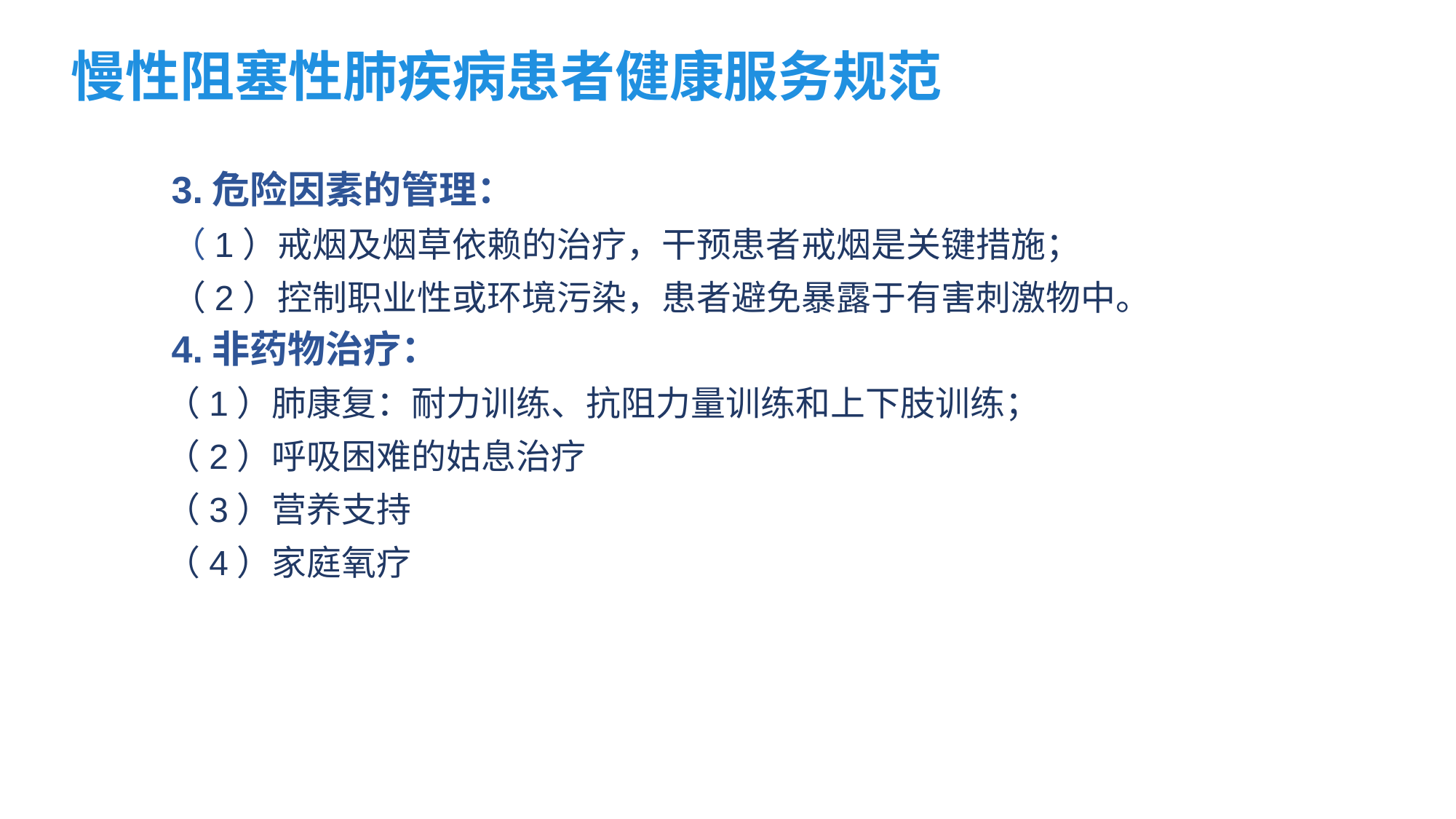

慢性阻塞性肺疾病患者健康服务规范
3.危险因素的管理：
（1）戒烟及烟草依赖的治疗，干预患者戒烟是关键措施；
（2）控制职业性或环境污染，患者避免暴露于有害刺激物中。
4.非药物治疗：
 （1）肺康复：耐力训练、抗阻力量训练和上下肢训练；
 （2）呼吸困难的姑息治疗
 （3）营养支持
 （4）家庭氧疗